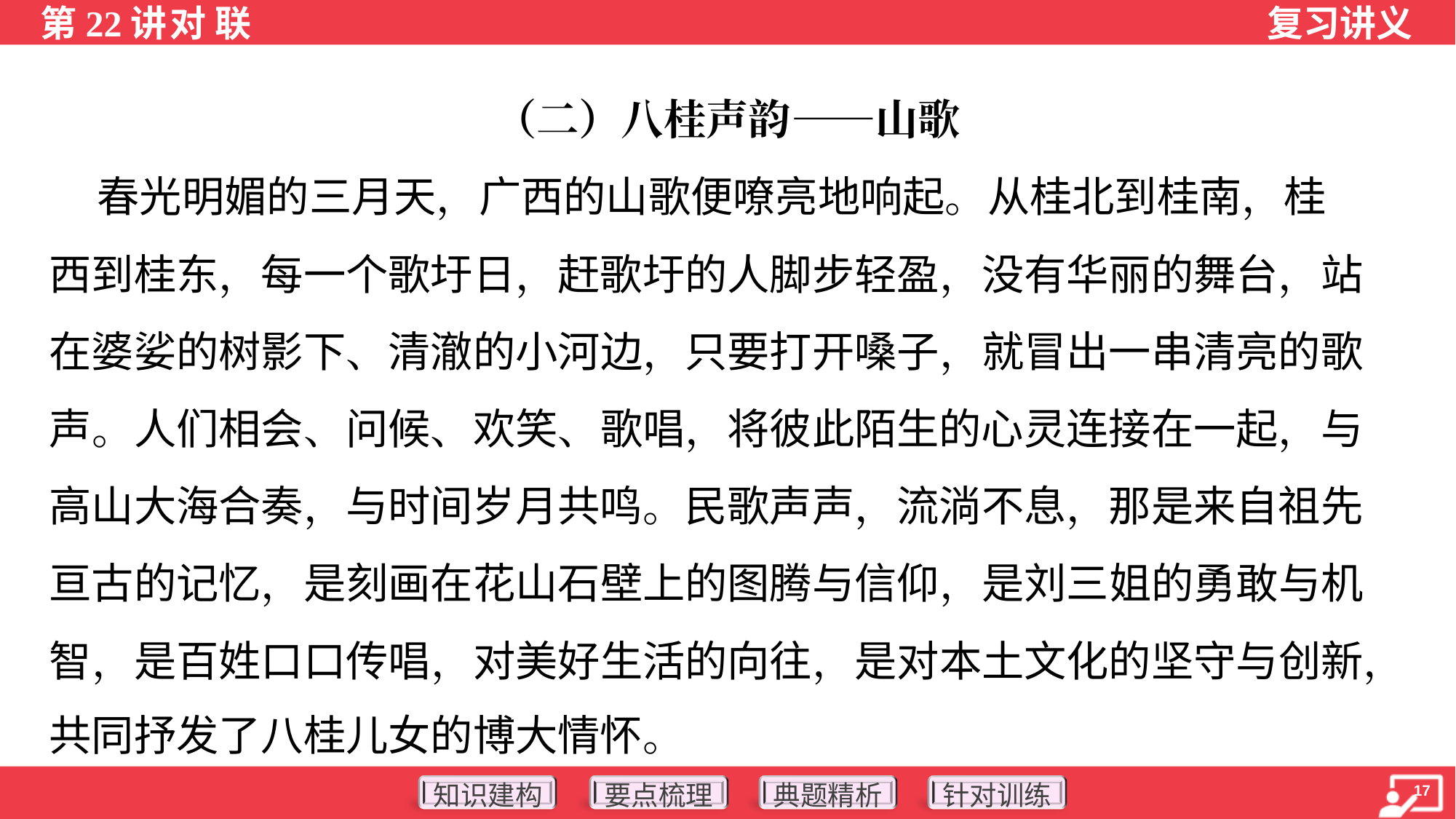

（二）八桂声韵——山歌
    春光明媚的三月天，广西的山歌便嘹亮地响起。从桂北到桂南，桂
西到桂东，每一个歌圩日，赶歌圩的人脚步轻盈，没有华丽的舞台，站
在婆娑的树影下、清澈的小河边，只要打开嗓子，就冒出一串清亮的歌
声。人们相会、问候、欢笑、歌唱，将彼此陌生的心灵连接在一起，与
高山大海合奏，与时间岁月共鸣。民歌声声，流淌不息，那是来自祖先
亘古的记忆，是刻画在花山石壁上的图腾与信仰，是刘三姐的勇敢与机
智，是百姓口口传唱，对美好生活的向往，是对本土文化的坚守与创新，
共同抒发了八桂儿女的博大情怀。